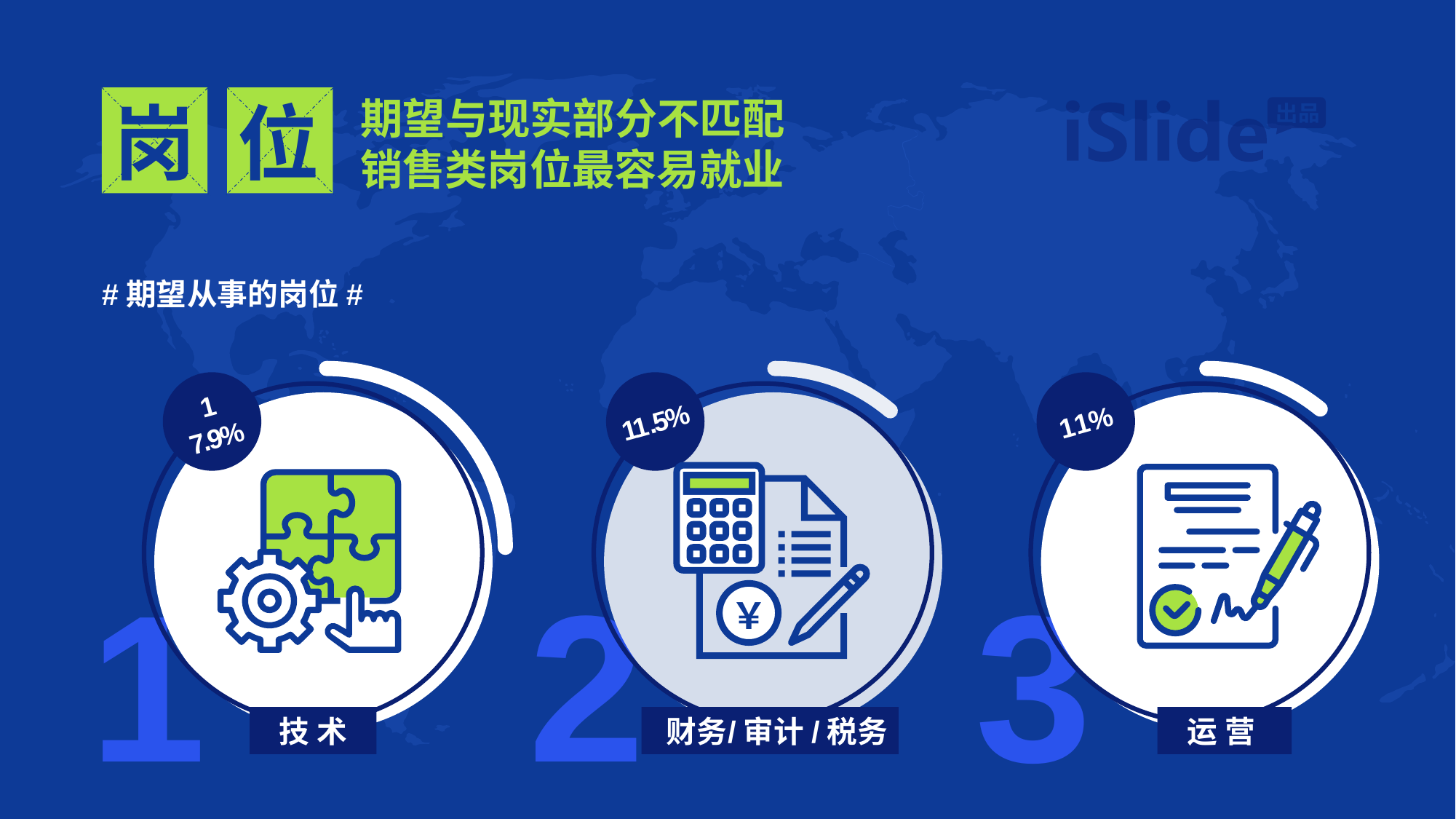

期 望与现实部分不匹配
销售类岗位最容易就业
岗
位

#期望 从事的岗位#

1 7.9%
11 .5%
1 1%

1
2
3

￥
技  术
 财务 /审计/税务
运  营